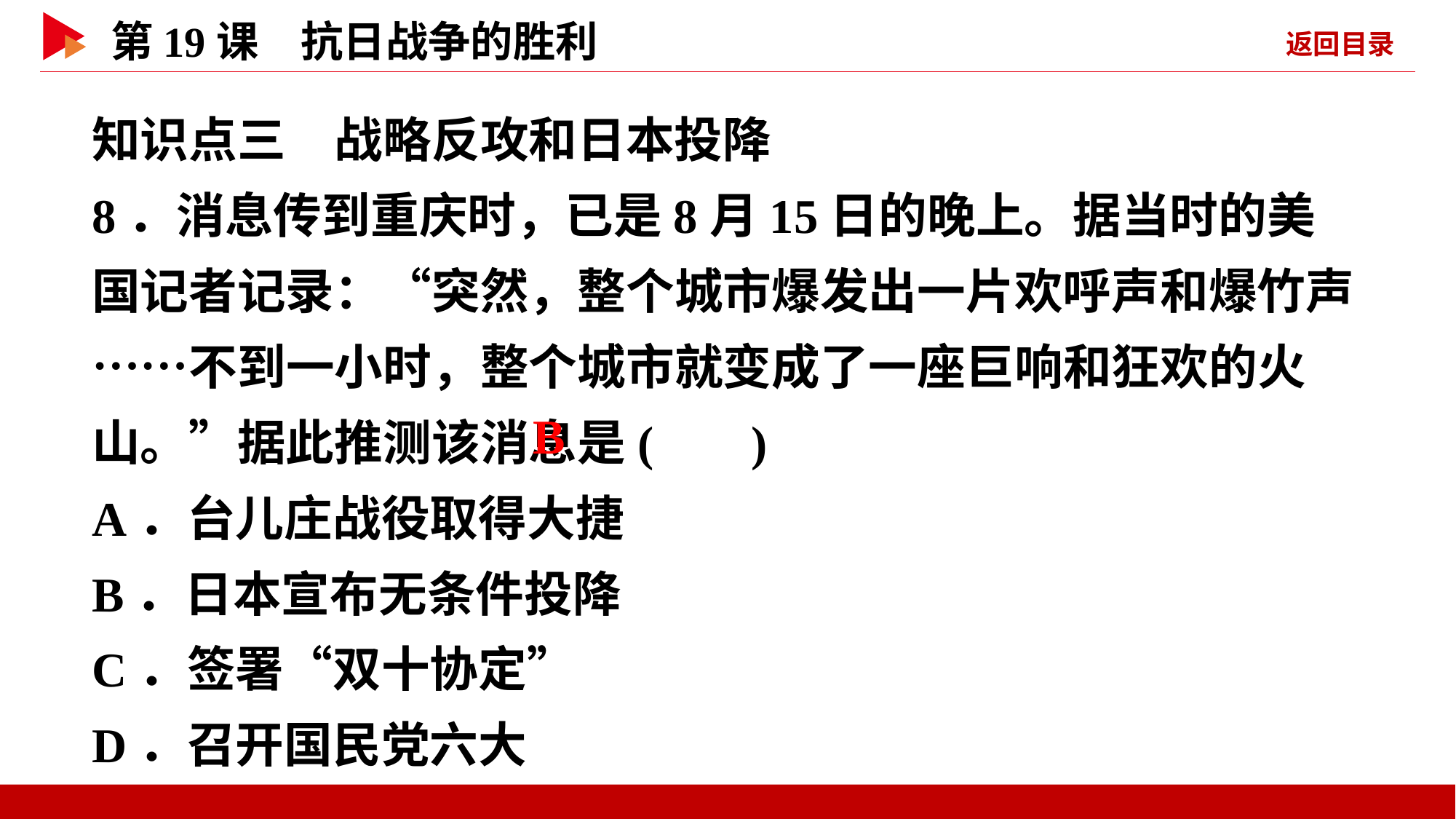

知识点三　战略反攻和日本投降
8．消息传到重庆时，已是8月15日的晚上。据当时的美国记者记录：“突然，整个城市爆发出一片欢呼声和爆竹声……不到一小时，整个城市就变成了一座巨响和狂欢的火山。”据此推测该消息是(        )
A．台儿庄战役取得大捷
B．日本宣布无条件投降
C．签署“双十协定”
D．召开国民党六大
   B